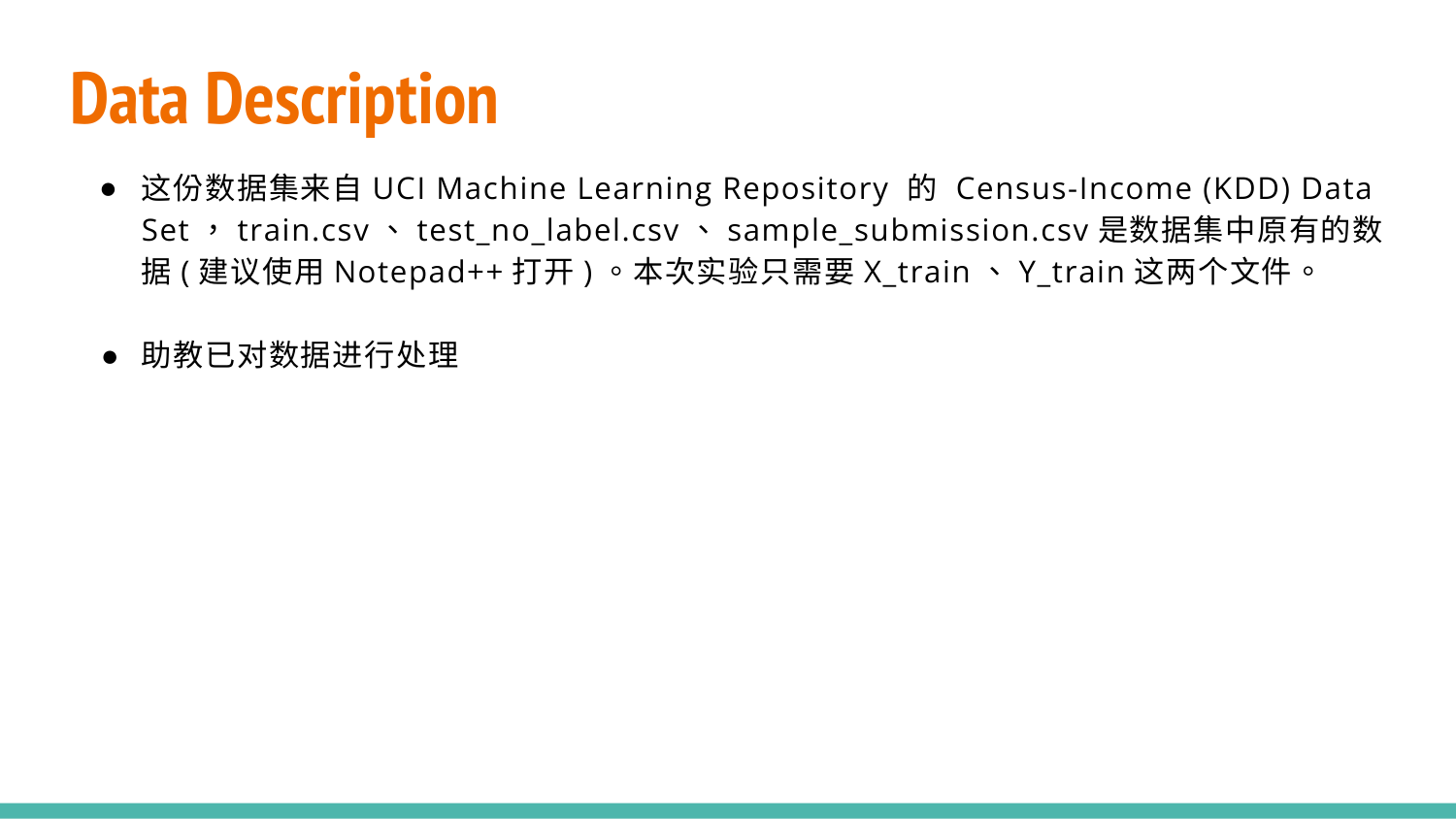

# Data Description
这份数据集来自UCI Machine Learning Repository 的 Census-Income (KDD) Data Set，train.csv、test_no_label.csv、sample_submission.csv是数据集中原有的数据(建议使用Notepad++打开)。本次实验只需要X_train、Y_train这两个文件。

助教已对数据进行处理